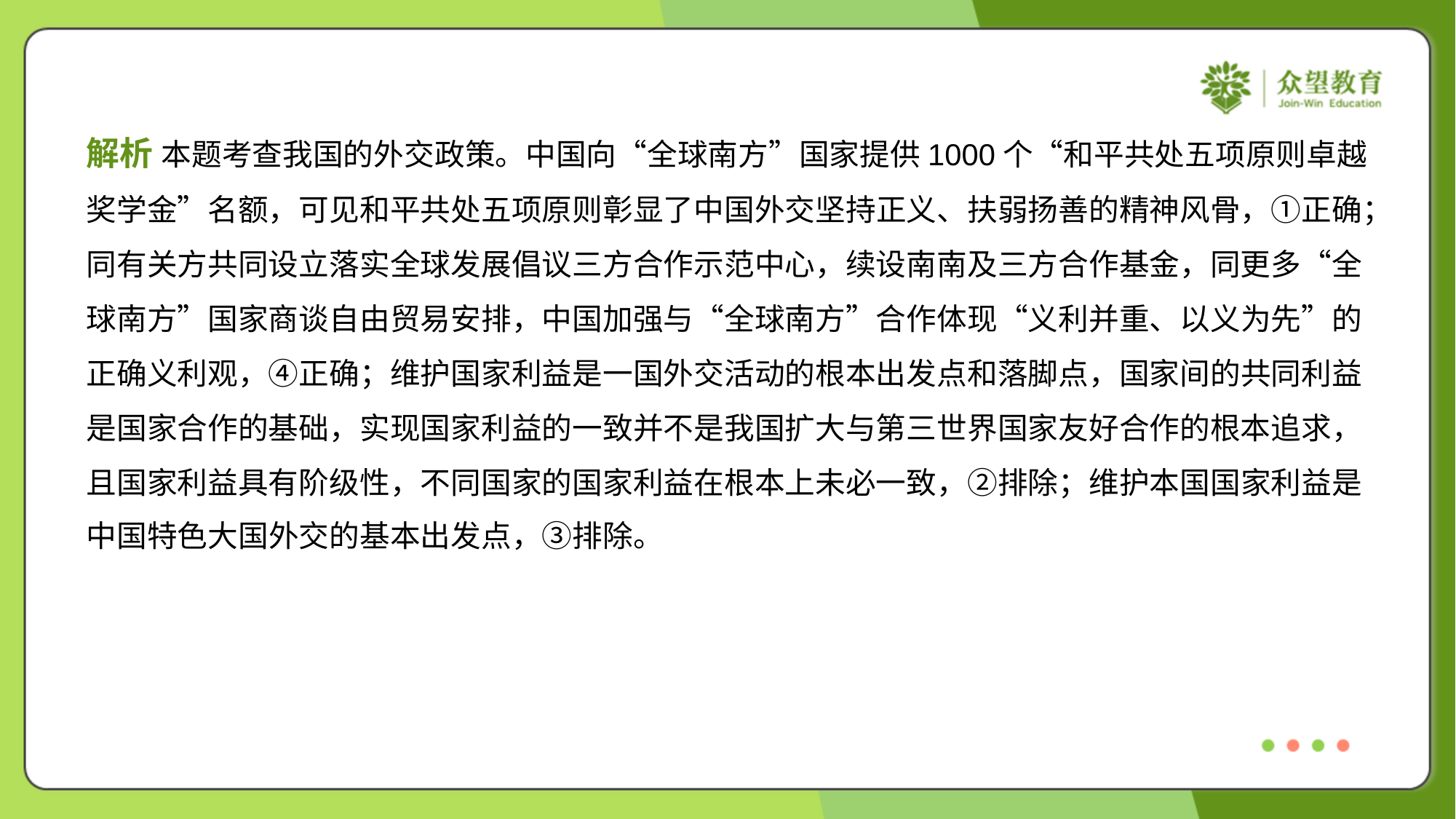

解析 本题考查我国的外交政策。中国向“全球南方”国家提供1000个“和平共处五项原则卓越
奖学金”名额，可见和平共处五项原则彰显了中国外交坚持正义、扶弱扬善的精神风骨，①正确；
同有关方共同设立落实全球发展倡议三方合作示范中心，续设南南及三方合作基金，同更多“全
球南方”国家商谈自由贸易安排，中国加强与“全球南方”合作体现“义利并重、以义为先”的
正确义利观，④正确；维护国家利益是一国外交活动的根本出发点和落脚点，国家间的共同利益
是国家合作的基础，实现国家利益的一致并不是我国扩大与第三世界国家友好合作的根本追求，
且国家利益具有阶级性，不同国家的国家利益在根本上未必一致，②排除；维护本国国家利益是
中国特色大国外交的基本出发点，③排除。